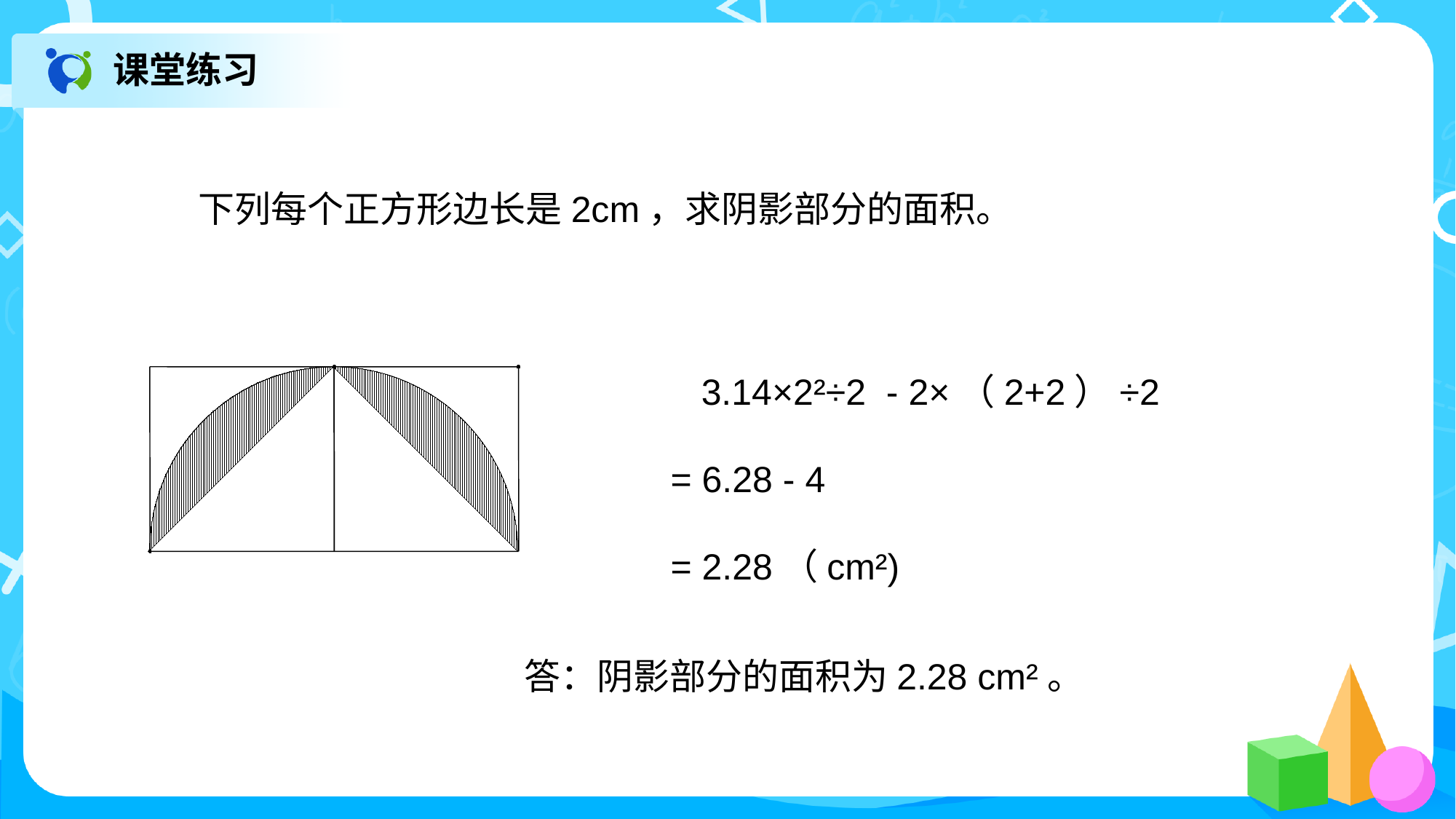

课堂练习
下列每个正方形边长是2cm，求阴影部分的面积。
   3.14×2²÷2  - 2×（2+2）÷2
= 6.28 - 4
= 2.28（cm²)

答：阴影部分的面积为2.28 cm²。